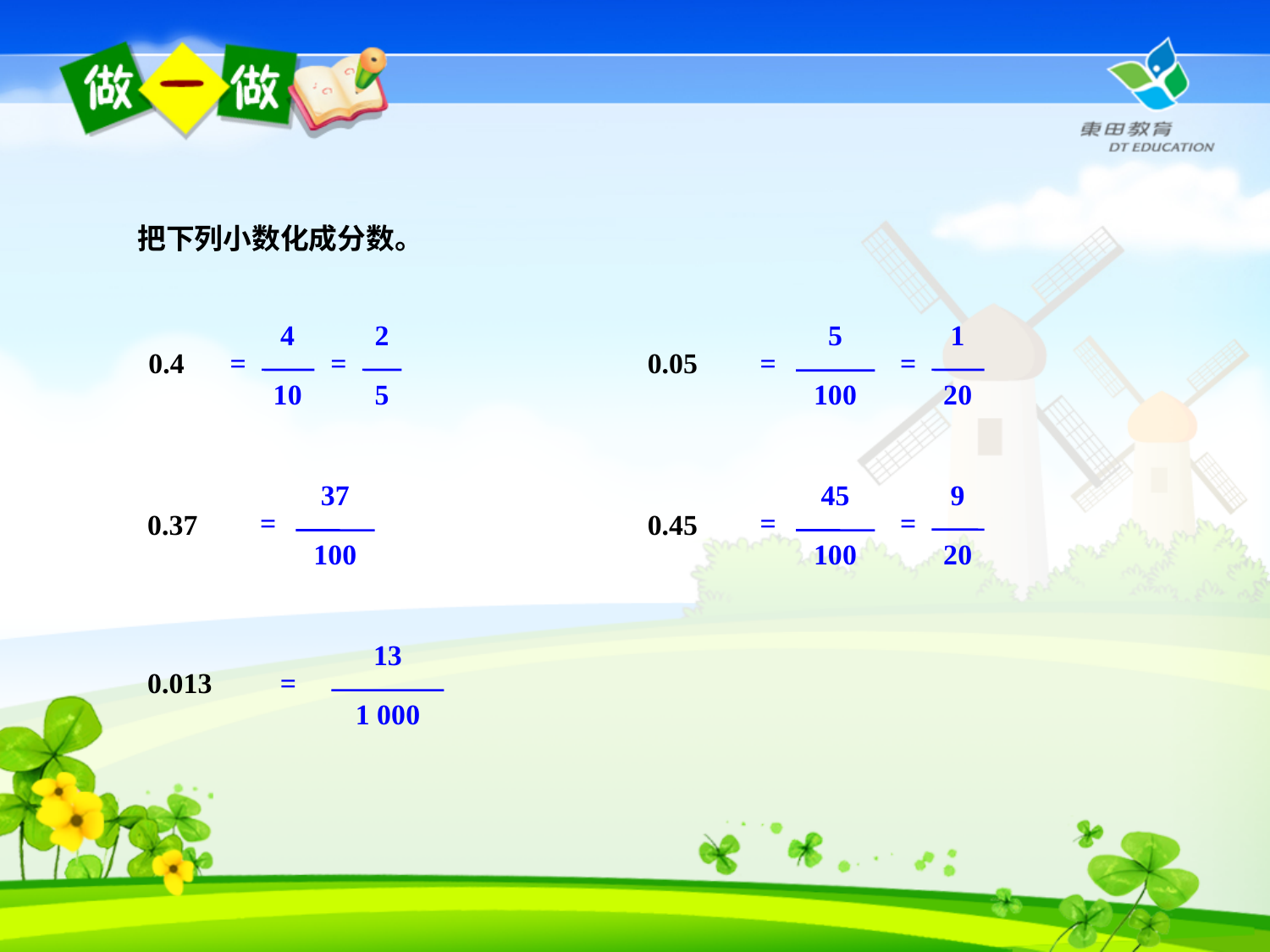

把下列小数化成分数。
4
10

=
2
5

=
5
100

=
1
20

=
0.4
0.05
37
100

=
45
100

=
9
20

=
0.37
0.45
13
1 000

=
0.013